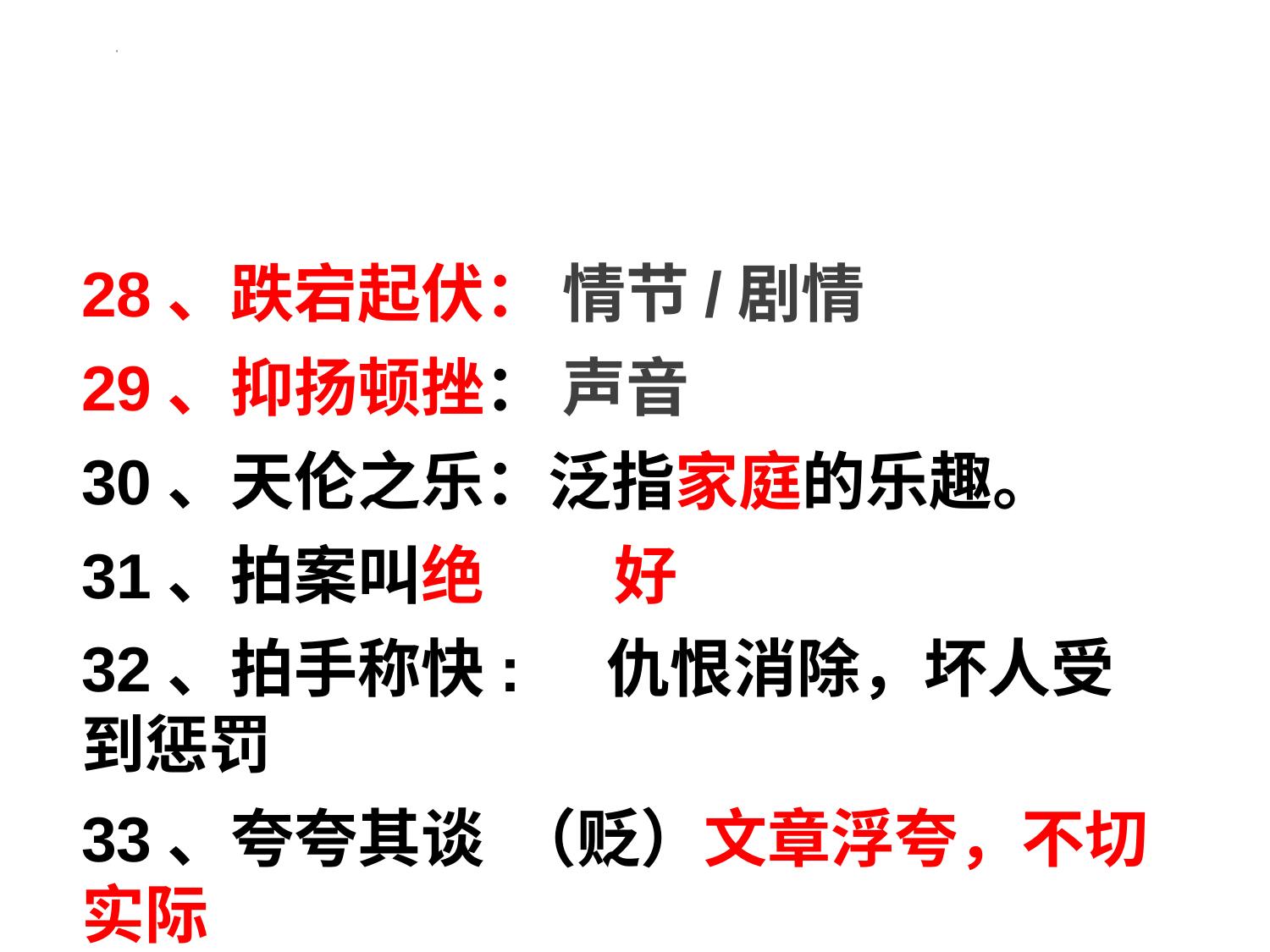

#
28、跌宕起伏： 情节/剧情
29、抑扬顿挫： 声音
30、天伦之乐：泛指家庭的乐趣。
31、拍案叫绝         好
32、拍手称快:    仇恨消除，坏人受到惩罚
33、夸夸其谈  （贬）文章浮夸，不切实际
34、莫衷一是：不能得出一致的结论（与空前一致矛盾）
35、巧夺天工指的是人为，鬼斧神工指天然